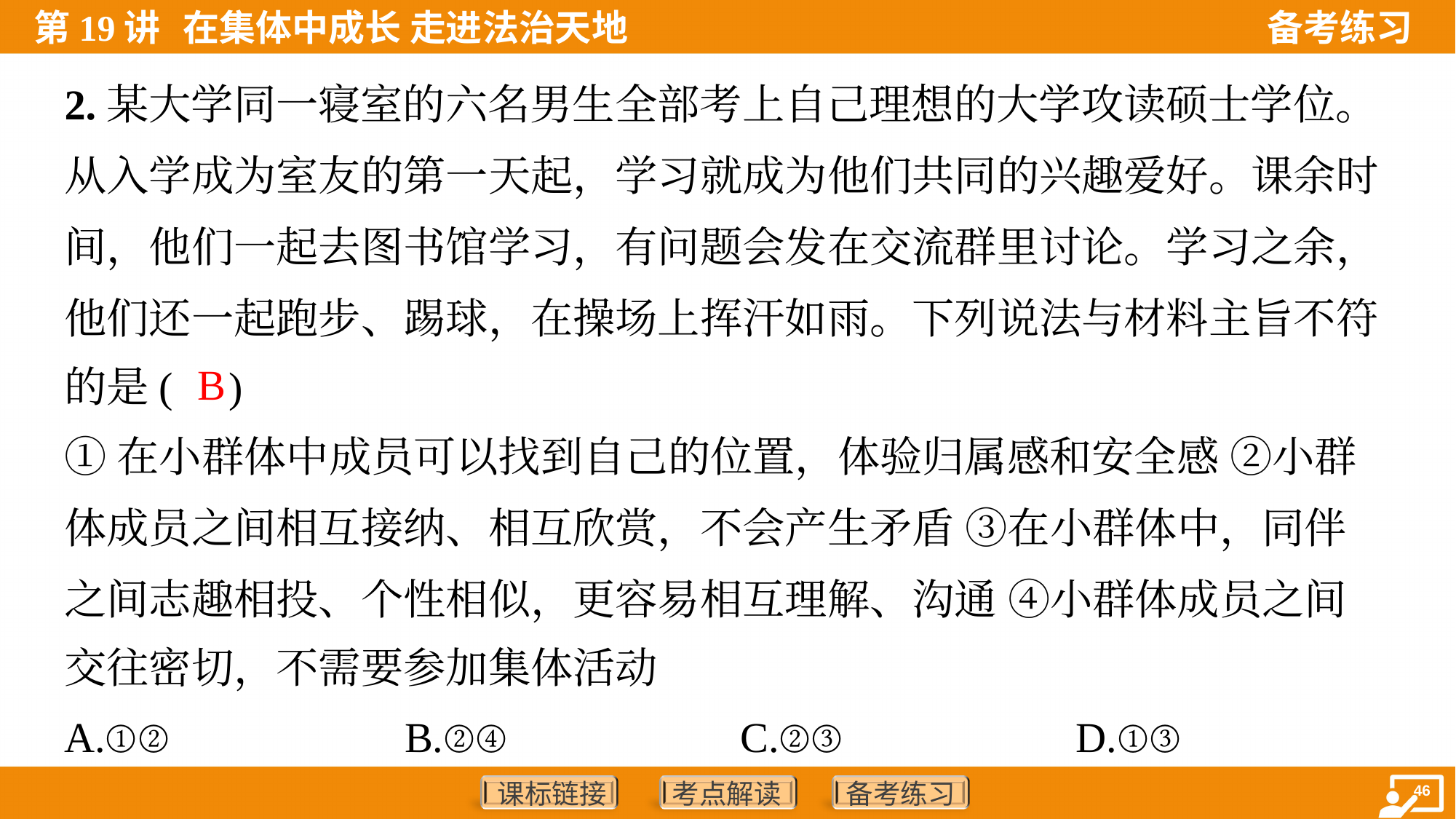

2.某大学同一寝室的六名男生全部考上自己理想的大学攻读硕士学位。
从入学成为室友的第一天起，学习就成为他们共同的兴趣爱好。课余时
间，他们一起去图书馆学习，有问题会发在交流群里讨论。学习之余，
他们还一起跑步、踢球，在操场上挥汗如雨。下列说法与材料主旨不符
的是(     )
B
①在小群体中成员可以找到自己的位置，体验归属感和安全感 ②小群
体成员之间相互接纳、相互欣赏，不会产生矛盾 ③在小群体中，同伴
之间志趣相投、个性相似，更容易相互理解、沟通 ④小群体成员之间
交往密切，不需要参加集体活动
A.①②	B.②④	C.②③	D.①③